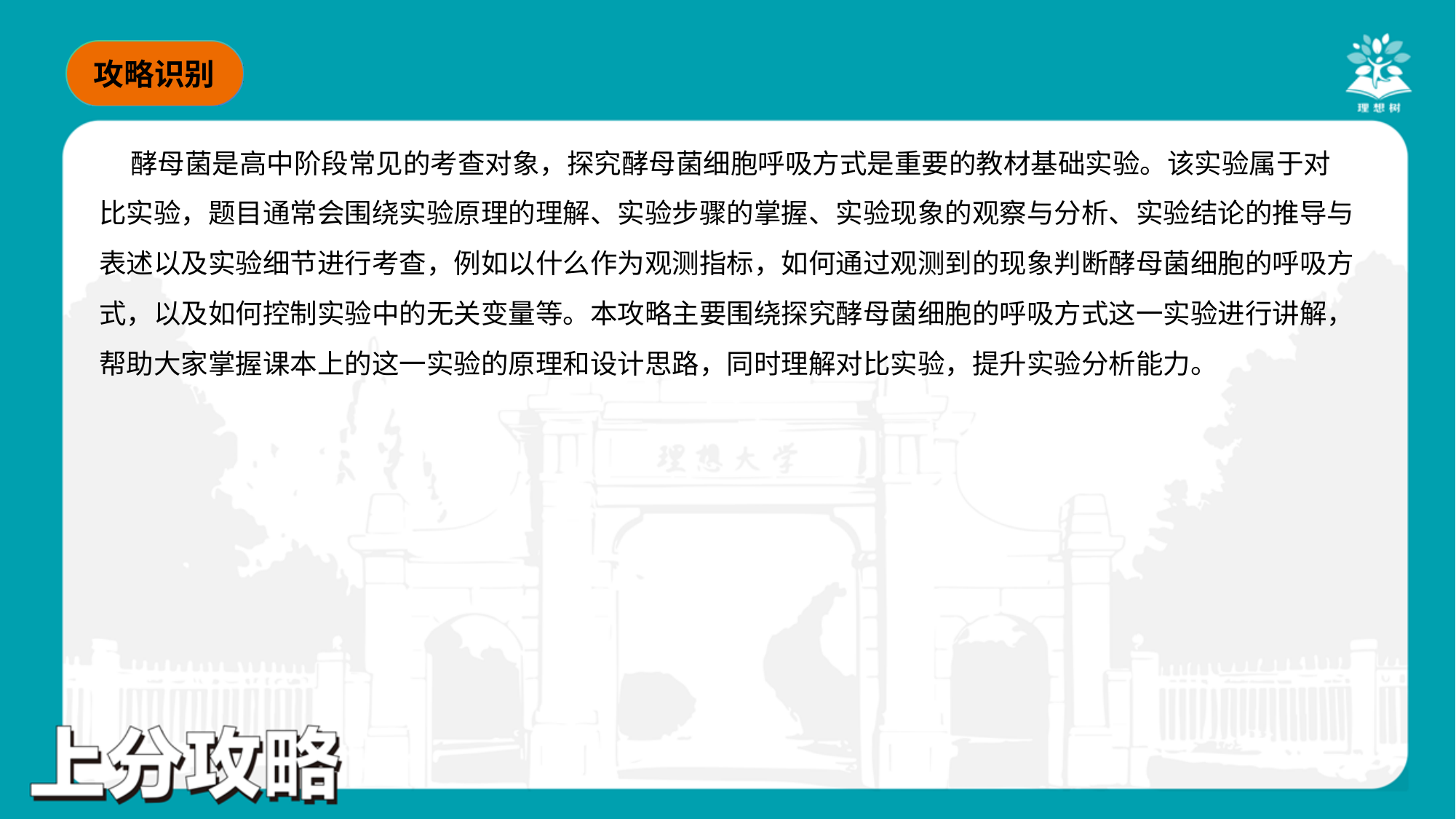

酵母菌是高中阶段常见的考查对象，探究酵母菌细胞呼吸方式是重要的教材基础实验。该实验属于对
比实验，题目通常会围绕实验原理的理解、实验步骤的掌握、实验现象的观察与分析、实验结论的推导与
表述以及实验细节进行考查，例如以什么作为观测指标，如何通过观测到的现象判断酵母菌细胞的呼吸方
式，以及如何控制实验中的无关变量等。本攻略主要围绕探究酵母菌细胞的呼吸方式这一实验进行讲解，
帮助大家掌握课本上的这一实验的原理和设计思路，同时理解对比实验，提升实验分析能力。